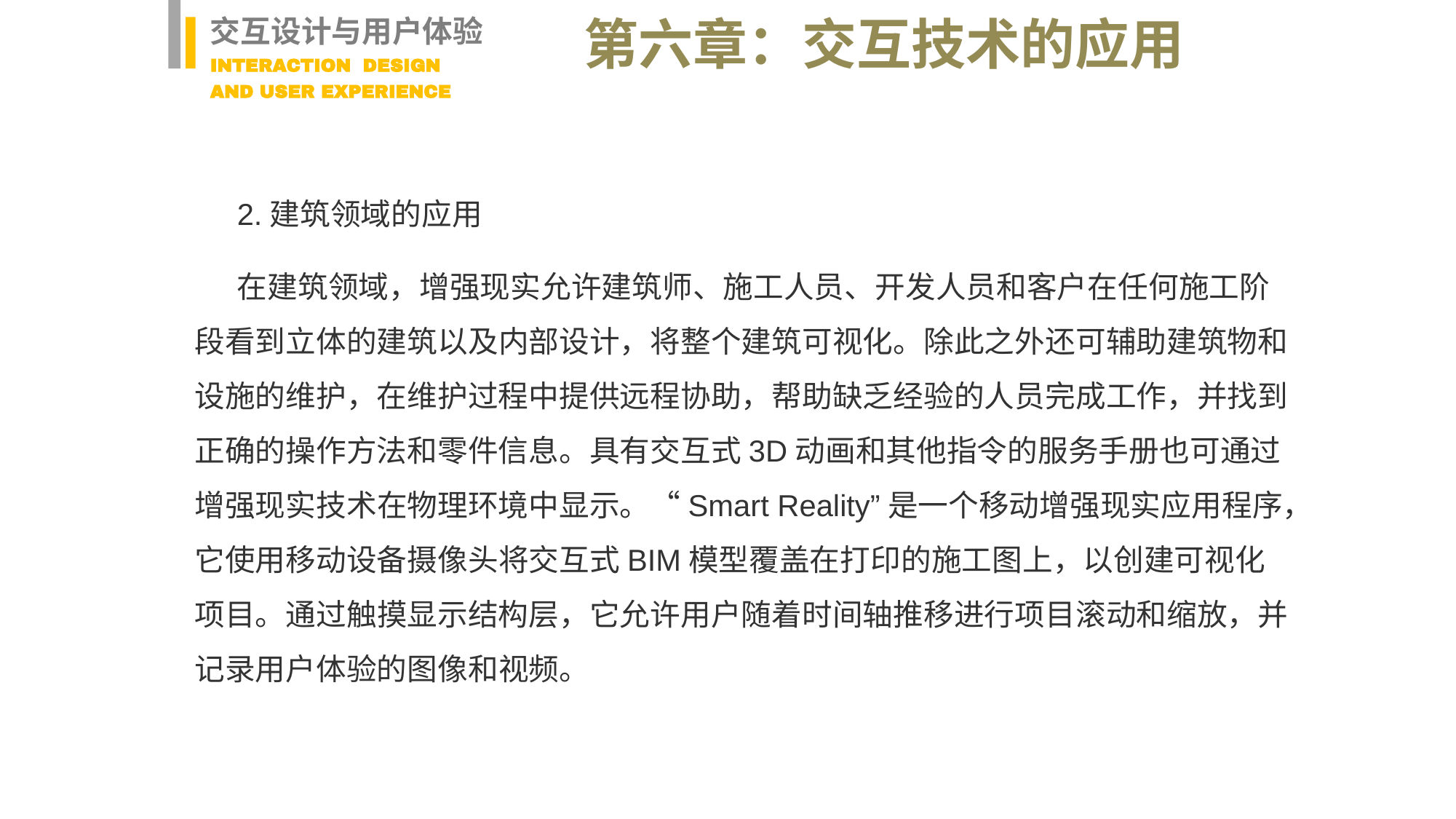

交互设计与用户体验
INTERACTION  DESIGN
AND USER EXPERIENCE
第六章：交互技术的应用

2.建筑领域的应用
在建筑领域，增强现实允许建筑师、施工人员、开发人员和客户在任何施工阶段看到立体的建筑以及内部设计，将整个建筑可视化。除此之外还可辅助建筑物和设施的维护，在维护过程中提供远程协助，帮助缺乏经验的人员完成工作，并找到正确的操作方法和零件信息。具有交互式3D动画和其他指令的服务手册也可通过增强现实技术在物理环境中显示。“Smart Reality”是一个移动增强现实应用程序，它使用移动设备摄像头将交互式BIM模型覆盖在打印的施工图上，以创建可视化项目。通过触摸显示结构层，它允许用户随着时间轴推移进行项目滚动和缩放，并记录用户体验的图像和视频。